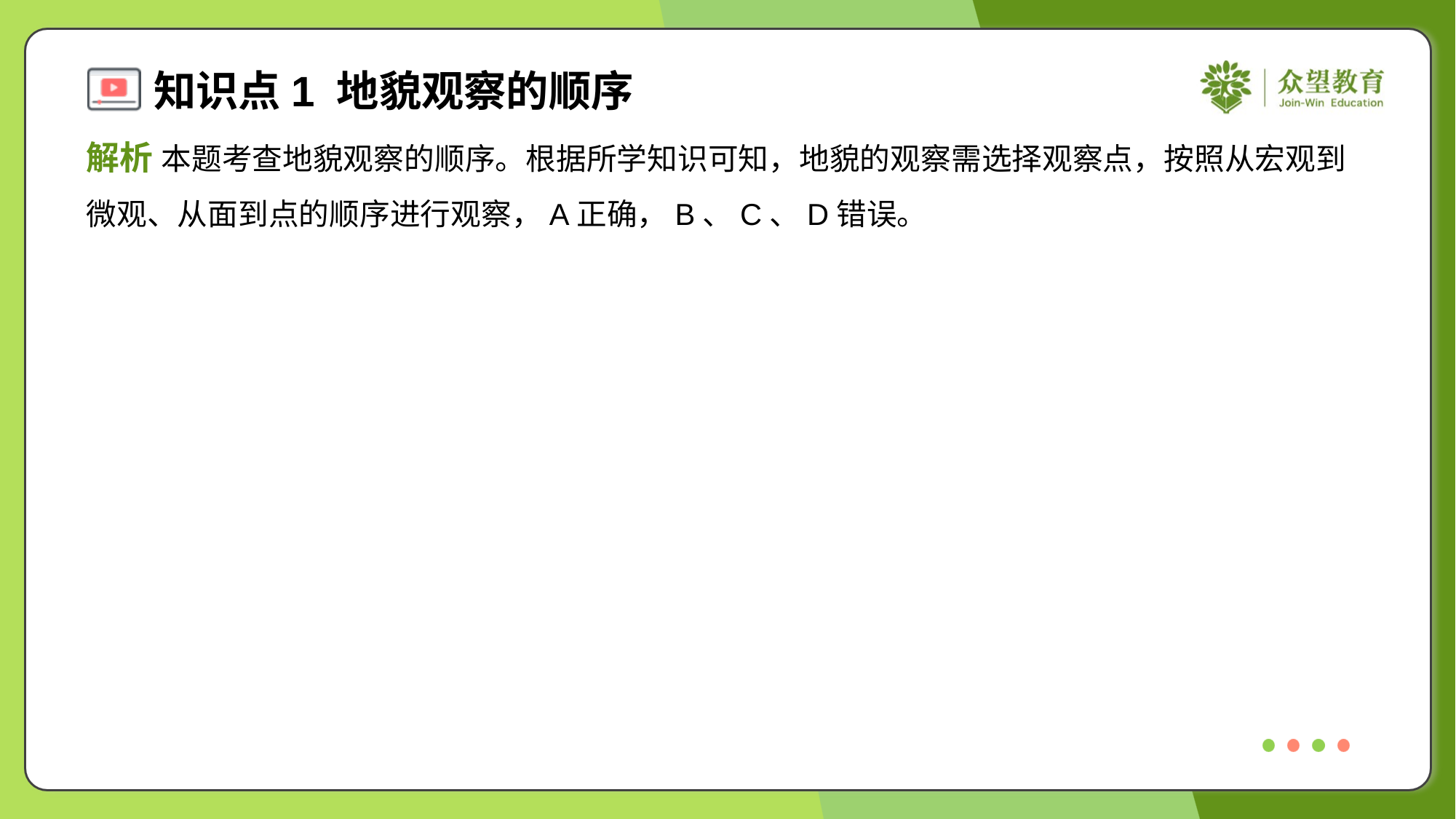

解析 本题考查地貌观察的顺序。根据所学知识可知，地貌的观察需选择观察点，按照从宏观到
微观、从面到点的顺序进行观察，A正确，B、C、D错误。